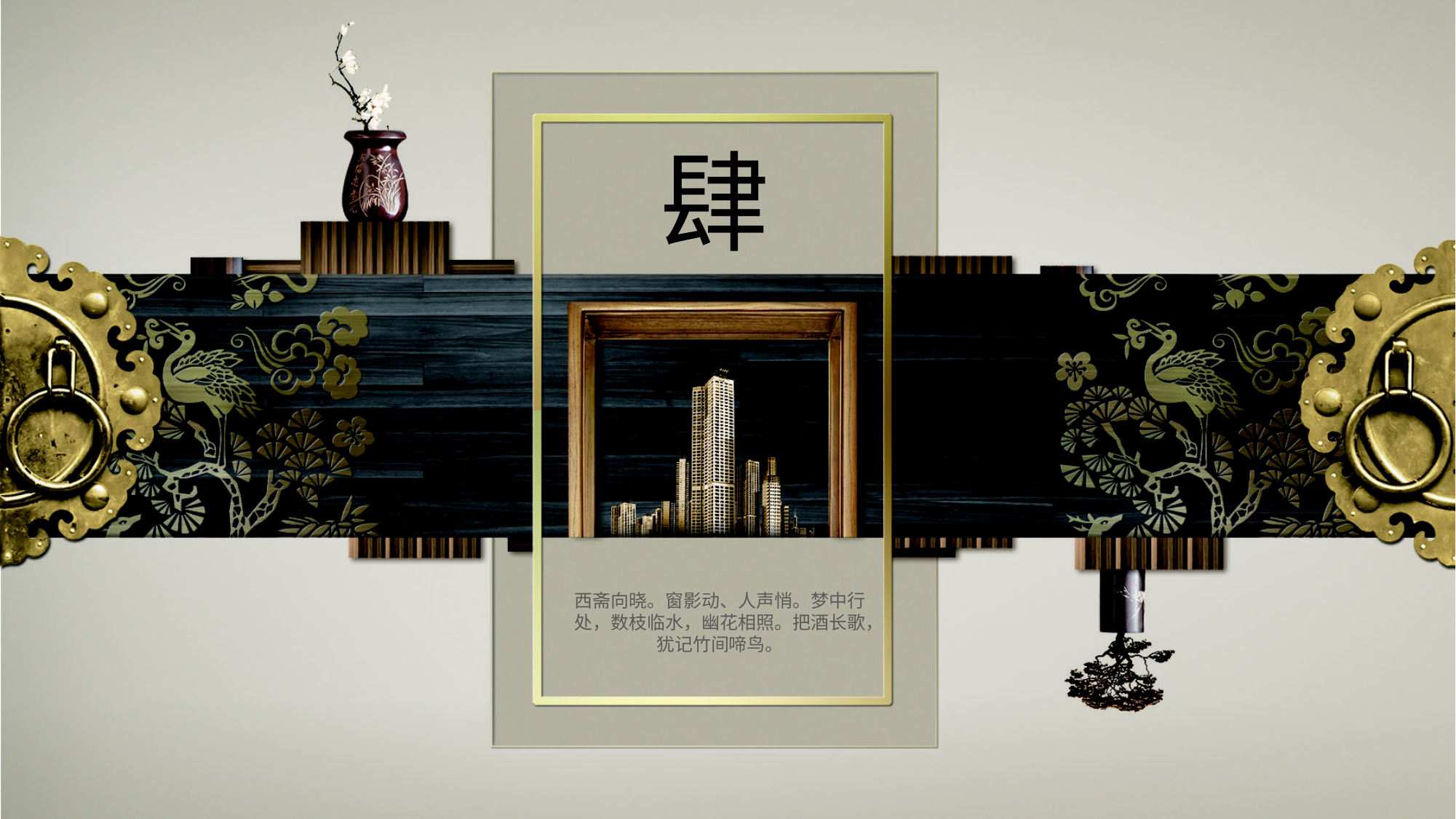

肆
西斋向晓。窗影动、人声悄。梦中行处，数枝临水，幽花相照。把酒长歌，犹记竹间啼鸟。